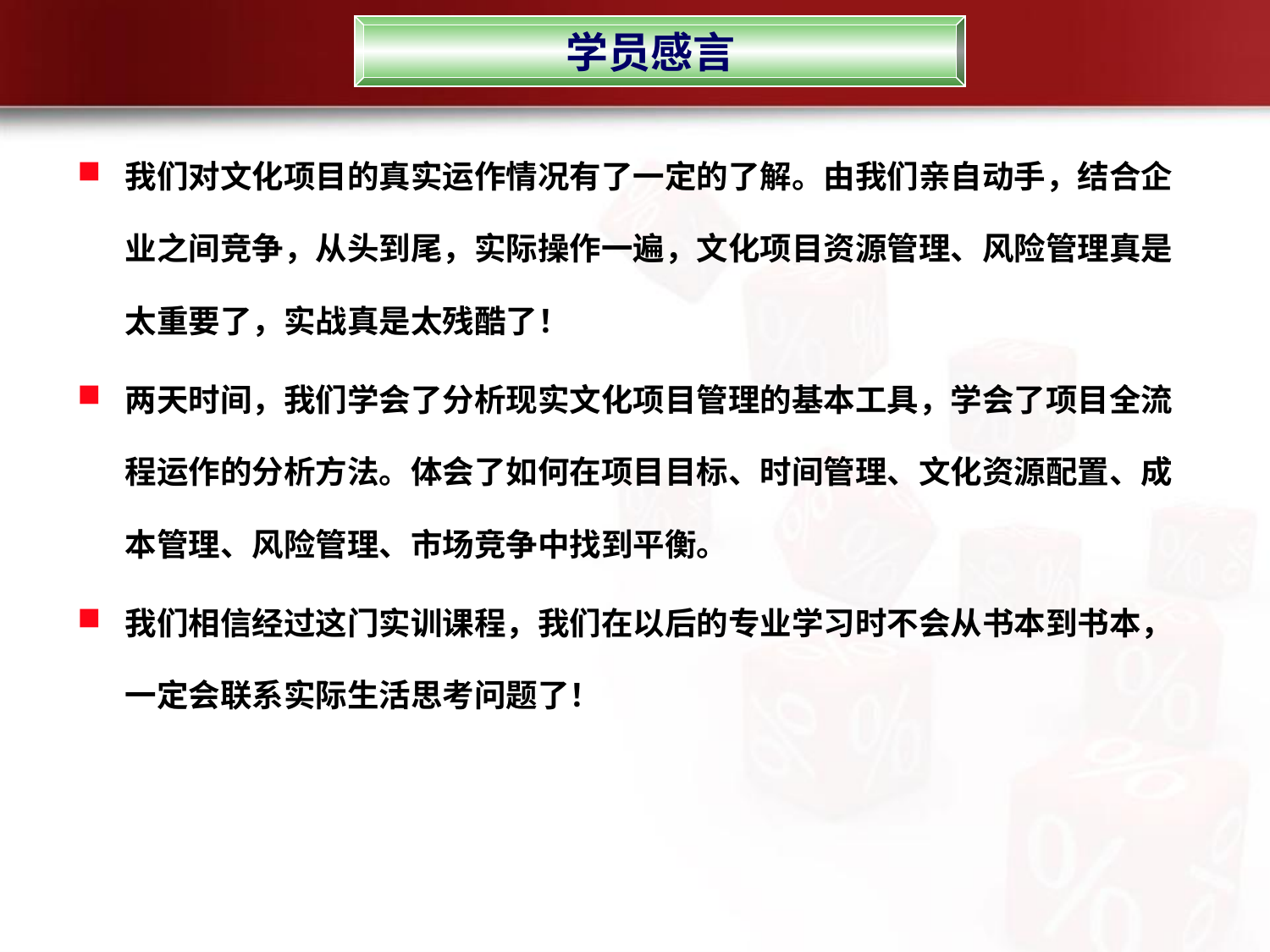

学员感言
我们对文化项目的真实运作情况有了一定的了解。由我们亲自动手，结合企业之间竞争，从头到尾，实际操作一遍，文化项目资源管理、风险管理真是太重要了，实战真是太残酷了！
两天时间，我们学会了分析现实文化项目管理的基本工具，学会了项目全流程运作的分析方法。体会了如何在项目目标、时间管理、文化资源配置、成本管理、风险管理、市场竞争中找到平衡。
我们相信经过这门实训课程，我们在以后的专业学习时不会从书本到书本，一定会联系实际生活思考问题了！